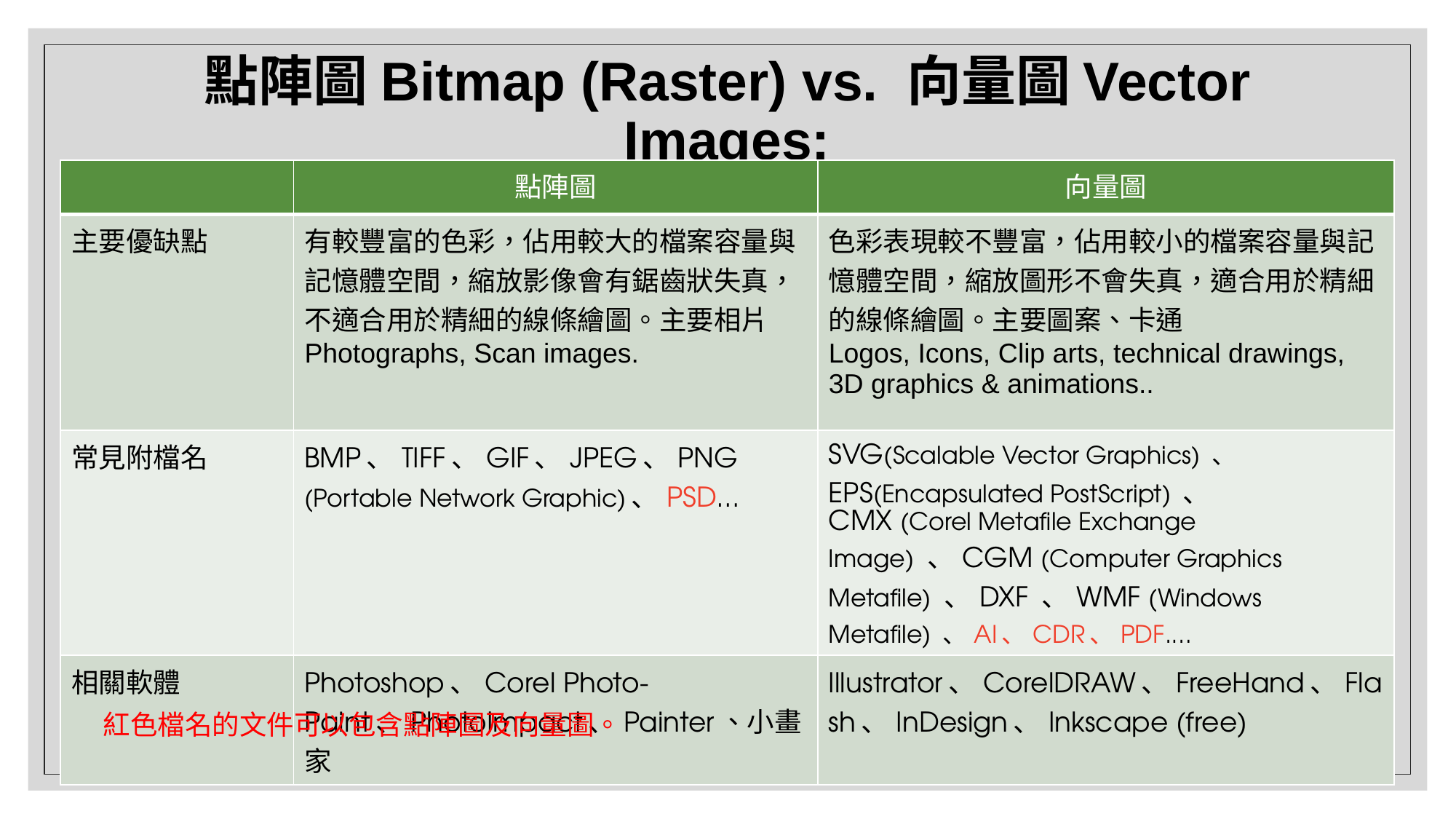

# 點陣圖Bitmap (Raster) vs. 向量圖Vector Images:
|  | 點陣圖 | 向量圖 |
| --- | --- | --- |
| 主要優缺點 | 有較豐富的色彩，佔用較大的檔案容量與記憶體空間，縮放影像會有鋸齒狀失真，不適合用於精細的線條繪圖。主要相片 Photographs, Scan images. | 色彩表現較不豐富，佔用較小的檔案容量與記憶體空間，縮放圖形不會失真，適合用於精細的線條繪圖。主要圖案、卡通 Logos, Icons, Clip arts, technical drawings, 3D graphics & animations.. |
| 常見附檔名 | BMP、TIFF、GIF、JPEG、PNG (Portable Network Graphic)、PSD… | SVG(Scalable Vector Graphics) 、 EPS(Encapsulated PostScript) 、 CMX (Corel Metafile Exchange Image) 、CGM (Computer Graphics Metafile) 、DXF 、WMF (Windows Metafile) 、AI、CDR、PDF.… |
| 相關軟體 | Photoshop、Corel Photo-Paint、PhotoImpact、Painter、小畫家 | Illustrator、CorelDRAW、FreeHand、Flash、InDesign、Inkscape (free) |
紅色檔名的文件可以包含點陣圖及向量圖。